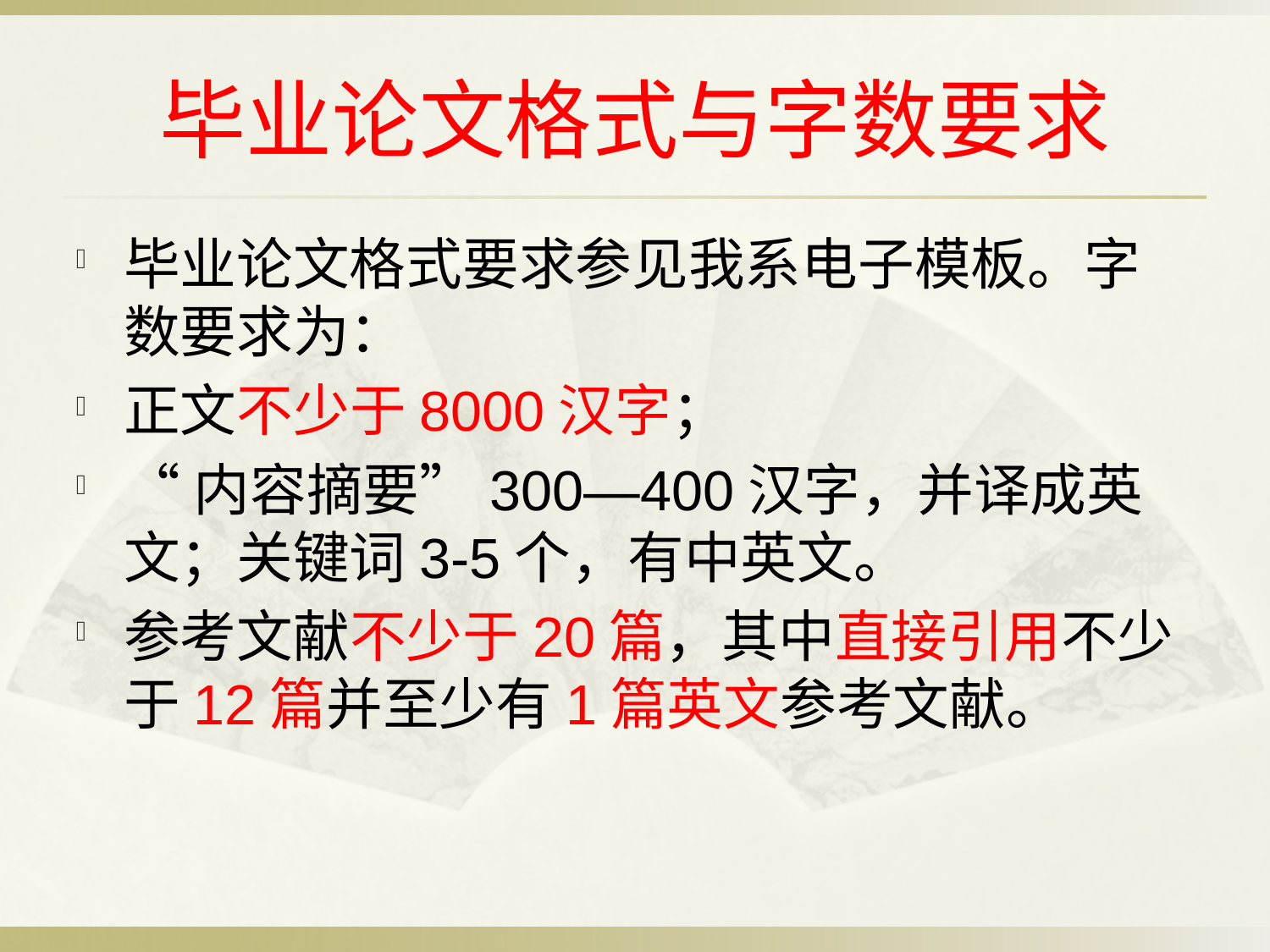

# 毕业论文格式与字数要求
毕业论文格式要求参见我系电子模板。字数要求为：
正文不少于8000汉字；
“内容摘要”300—400汉字，并译成英文；关键词3-5个，有中英文。
参考文献不少于20篇，其中直接引用不少于12篇并至少有1篇英文参考文献。